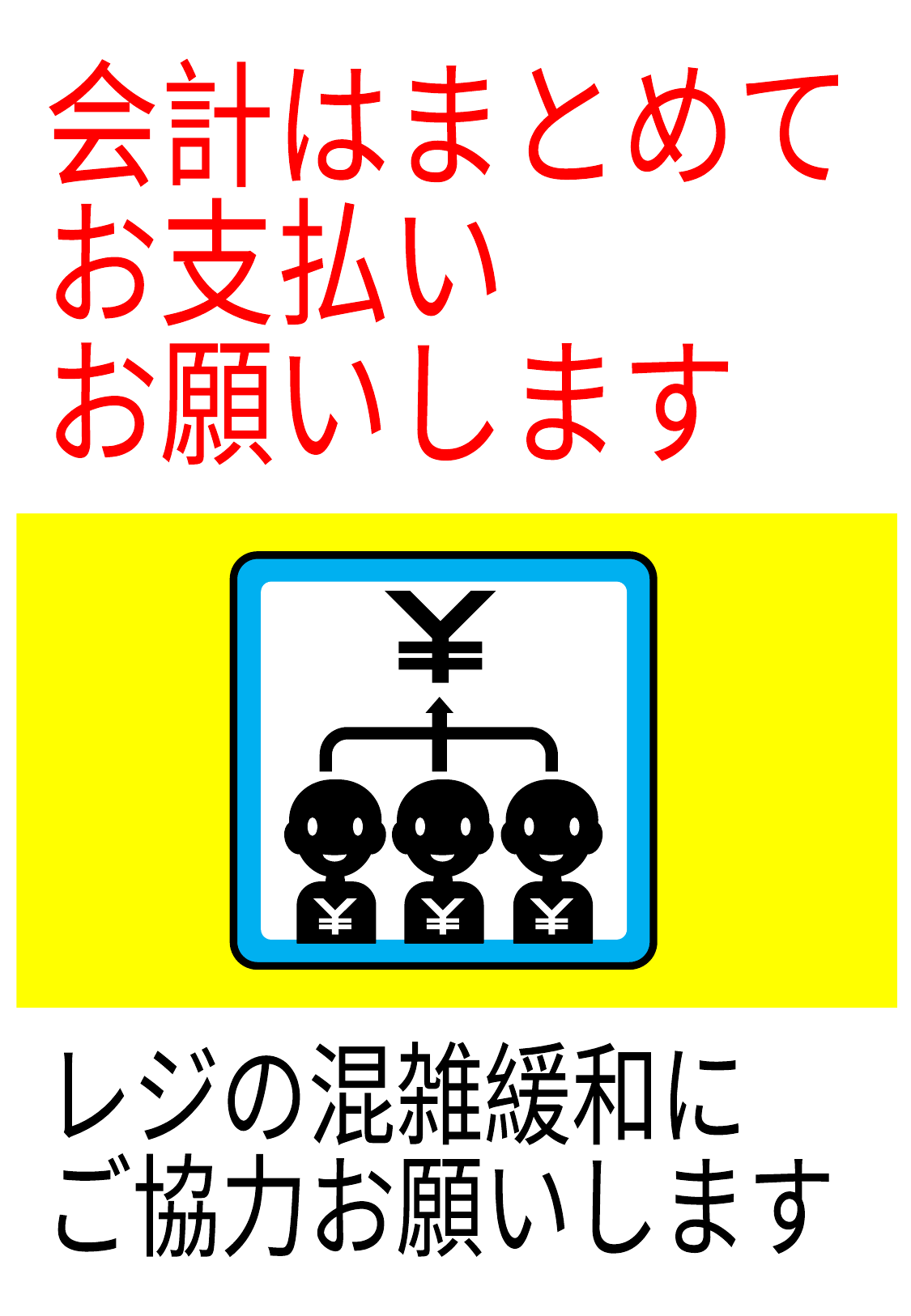

会計はまとめて
お支払い
お願いします

レジの混雑緩和に
ご協力お願いします